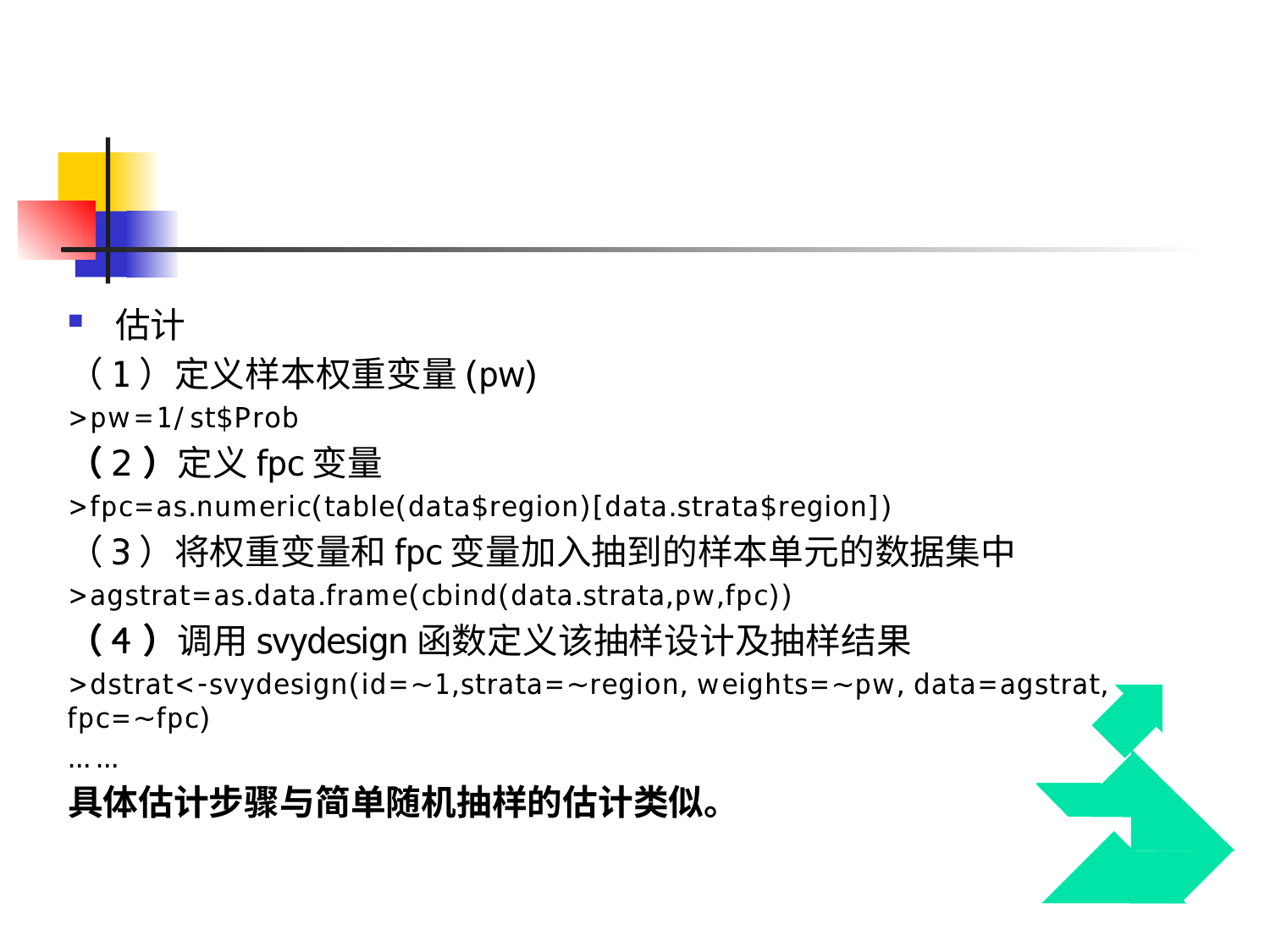

估计
（1）定义样本权重变量(pw)
>pw=1/st$Prob
（2）定义fpc变量
>fpc=as.numeric(table(data$region)[data.strata$region])
（3）将权重变量和fpc变量加入抽到的样本单元的数据集中
>agstrat=as.data.frame(cbind(data.strata,pw,fpc))
（4）调用svydesign函数定义该抽样设计及抽样结果
>dstrat<-svydesign(id=~1,strata=~region, weights=~pw, data=agstrat, fpc=~fpc)
……
具体估计步骤与简单随机抽样的估计类似。